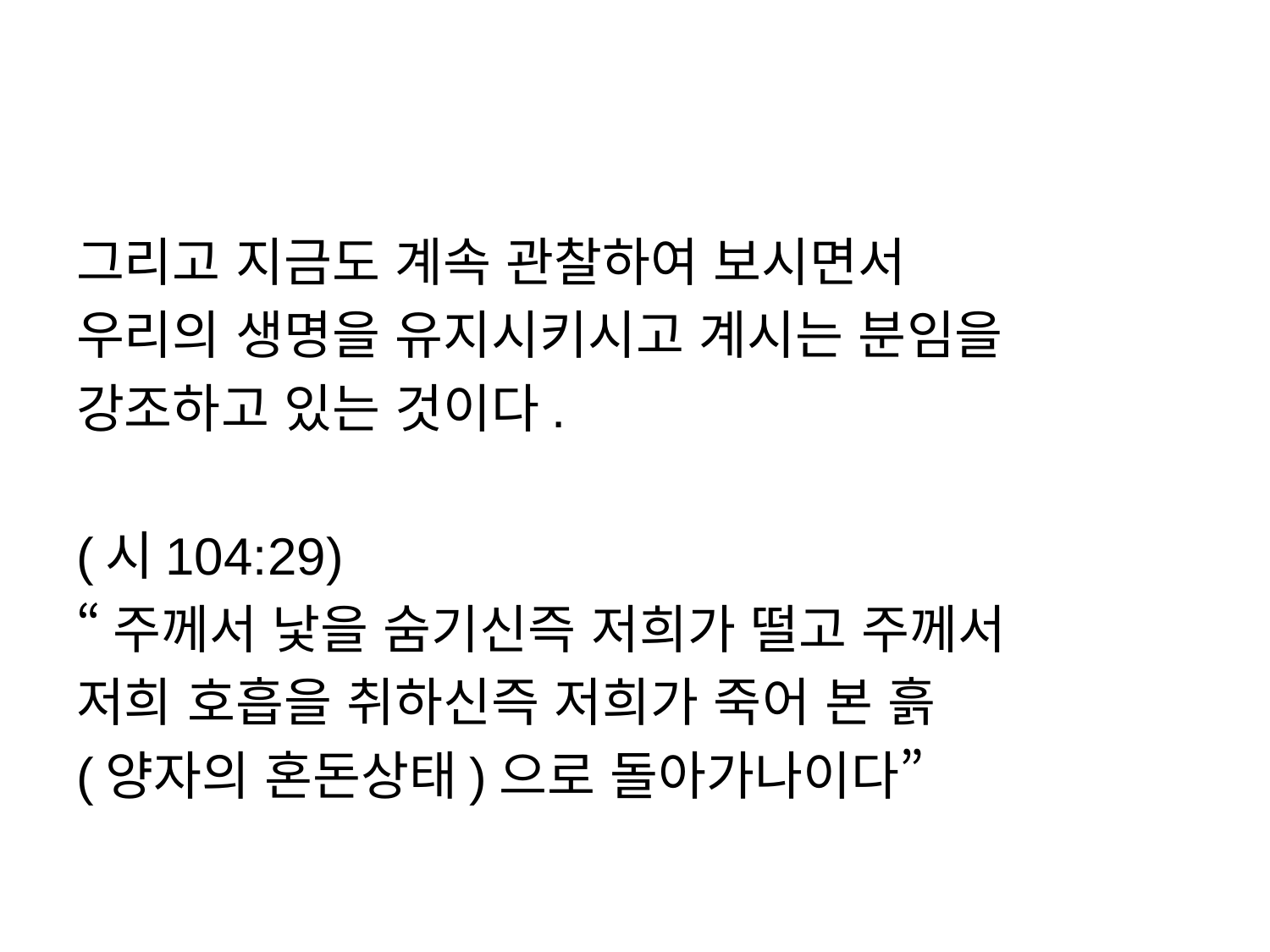

#
그리고 지금도 계속 관찰하여 보시면서
우리의 생명을 유지시키시고 계시는 분임을
강조하고 있는 것이다.

(시104:29)
“주께서 낯을 숨기신즉 저희가 떨고 주께서
저희 호흡을 취하신즉 저희가 죽어 본 흙
(양자의 혼돈상태)으로 돌아가나이다”